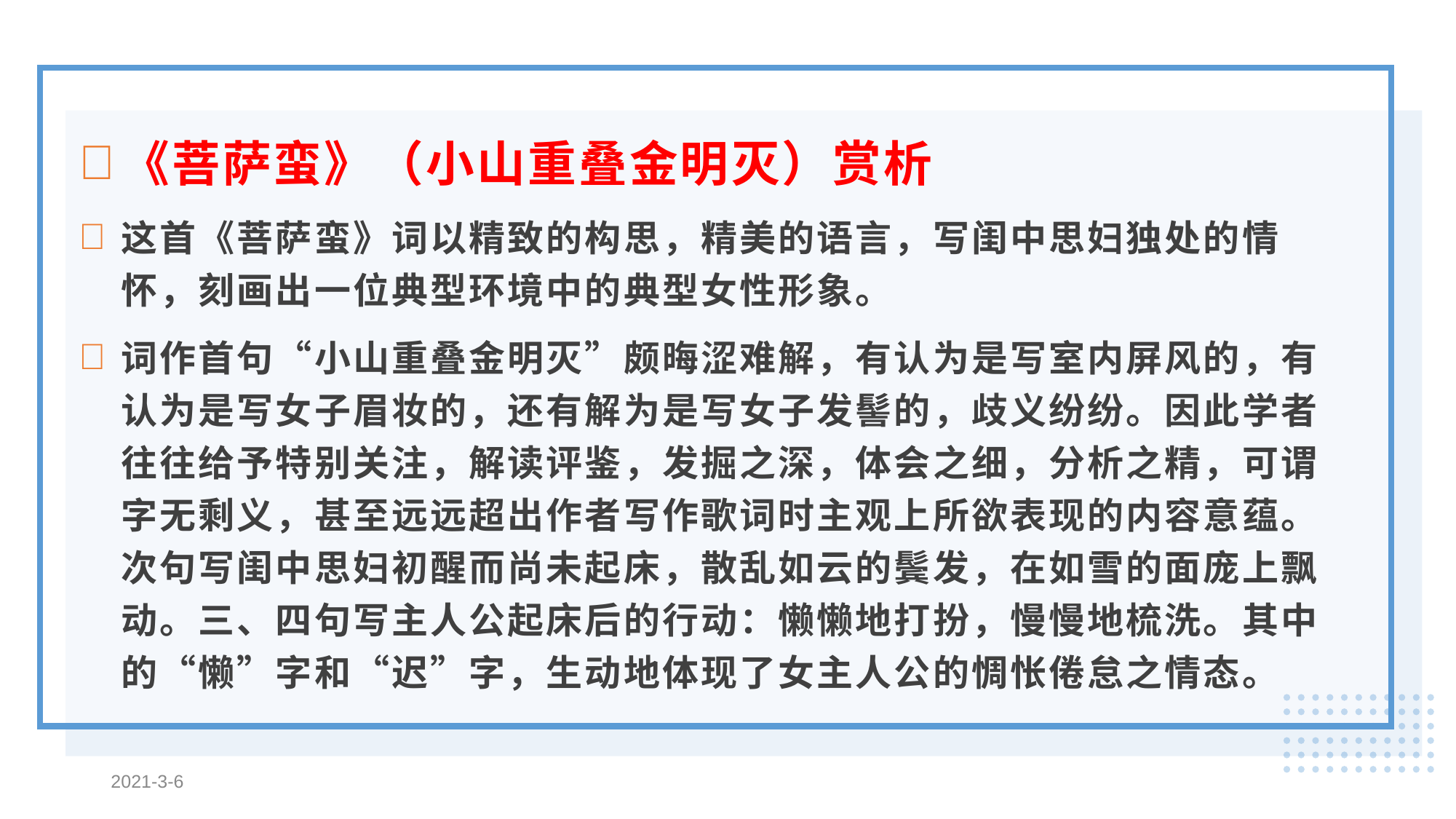

《菩萨蛮》（小山重叠金明灭）赏析
这首《菩萨蛮》词以精致的构思，精美的语言，写闺中思妇独处的情怀，刻画出一位典型环境中的典型女性形象。
词作首句“小山重叠金明灭”颇晦涩难解，有认为是写室内屏风的，有认为是写女子眉妆的，还有解为是写女子发髻的，歧义纷纷。因此学者往往给予特别关注，解读评鉴，发掘之深，体会之细，分析之精，可谓字无剩义，甚至远远超出作者写作歌词时主观上所欲表现的内容意蕴。次句写闺中思妇初醒而尚未起床，散乱如云的鬓发，在如雪的面庞上飘动。三、四句写主人公起床后的行动：懒懒地打扮，慢慢地梳洗。其中的“懒”字和“迟”字，生动地体现了女主人公的惆怅倦怠之情态。

2021-3-6